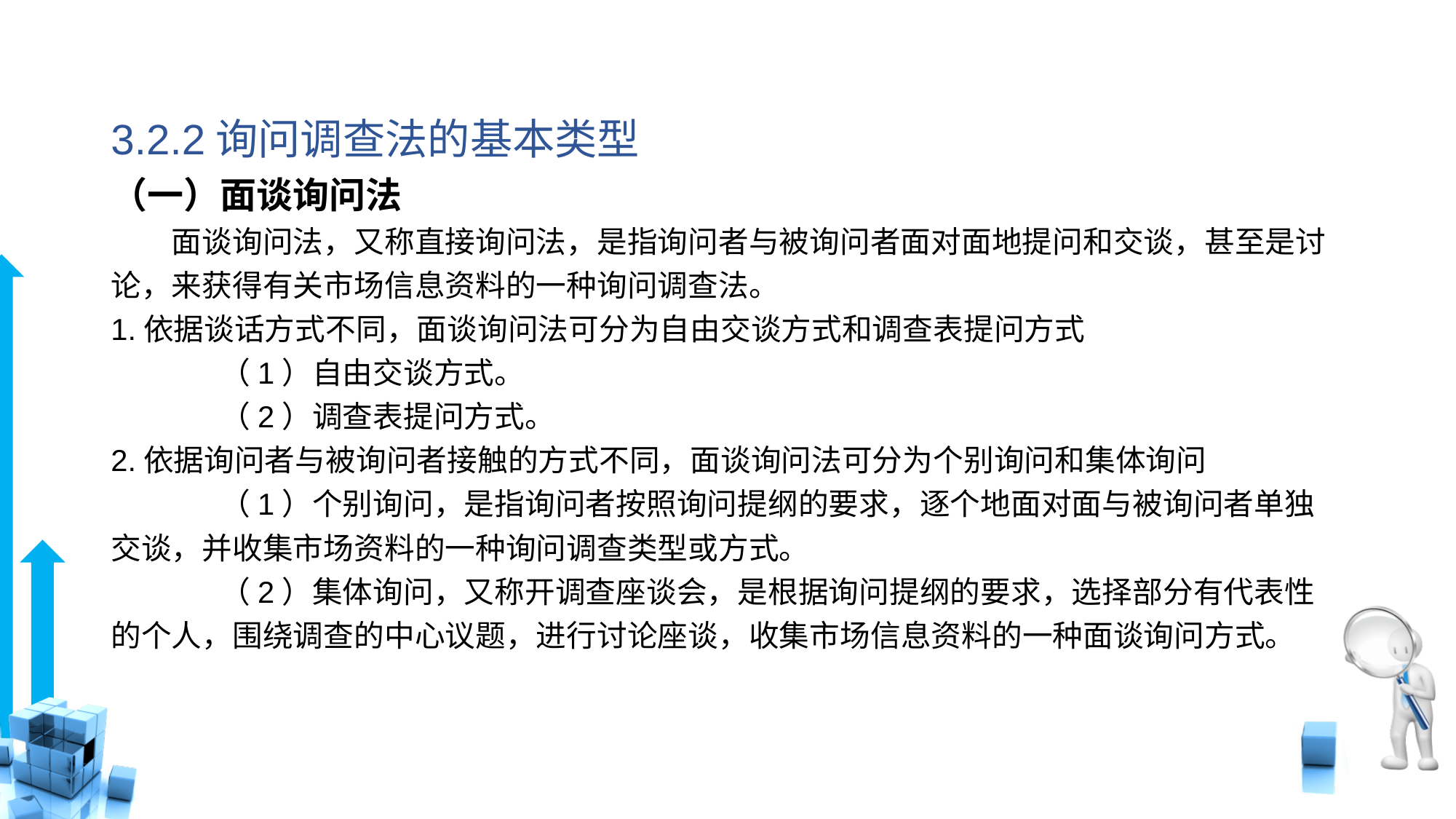

# 3.2.2询问调查法的基本类型
（一）面谈询问法
　　面谈询问法，又称直接询问法，是指询问者与被询问者面对面地提问和交谈，甚至是讨论，来获得有关市场信息资料的一种询问调查法。
1.依据谈话方式不同，面谈询问法可分为自由交谈方式和调查表提问方式
	（1）自由交谈方式。
	（2）调查表提问方式。
2.依据询问者与被询问者接触的方式不同，面谈询问法可分为个别询问和集体询问
	（1）个别询问，是指询问者按照询问提纲的要求，逐个地面对面与被询问者单独交谈，并收集市场资料的一种询问调查类型或方式。
	（2）集体询问，又称开调查座谈会，是根据询问提纲的要求，选择部分有代表性的个人，围绕调查的中心议题，进行讨论座谈，收集市场信息资料的一种面谈询问方式。